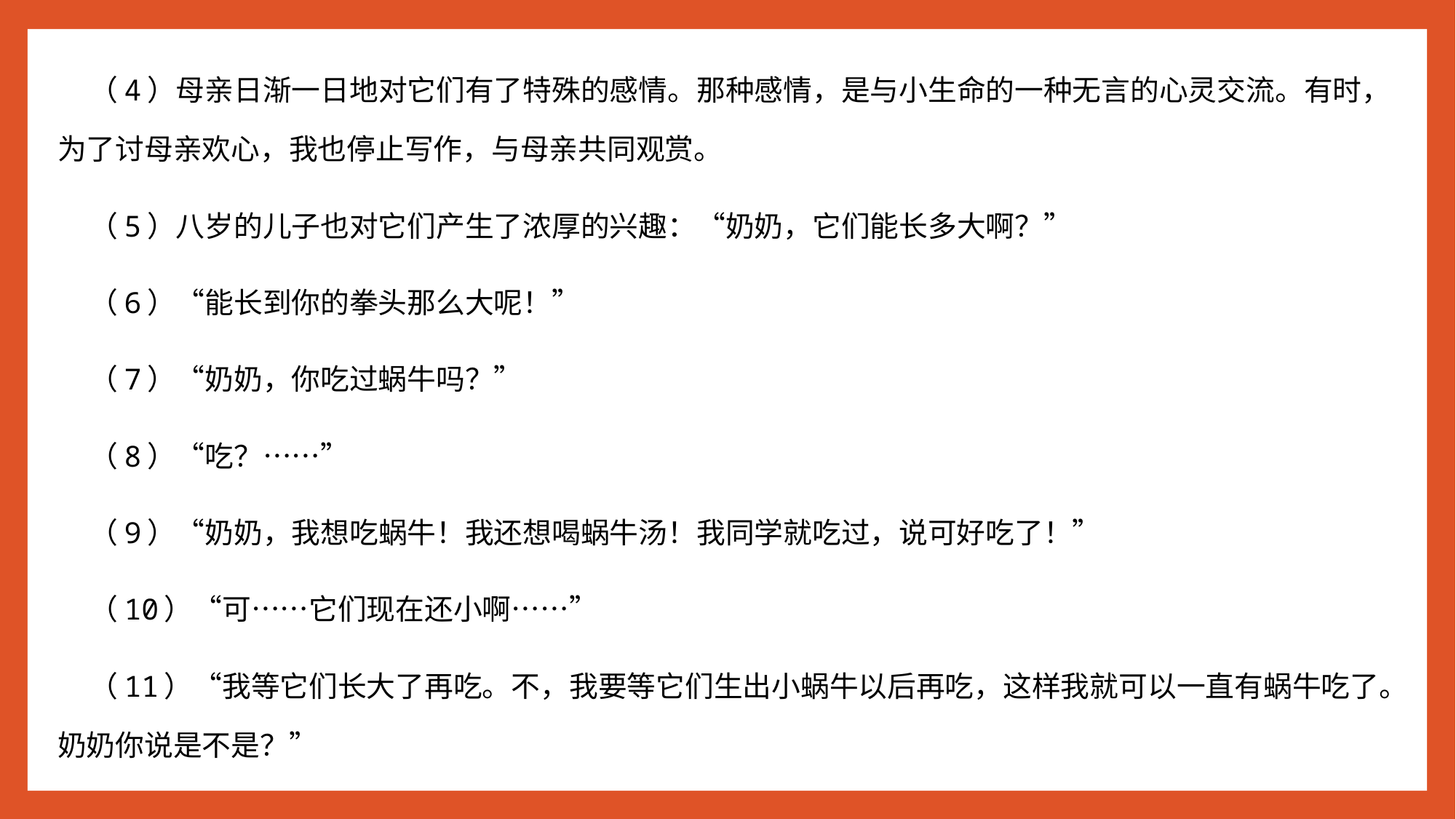

（4）母亲日渐一日地对它们有了特殊的感情。那种感情，是与小生命的一种无言的心灵交流。有时，为了讨母亲欢心，我也停止写作，与母亲共同观赏。
    （5）八岁的儿子也对它们产生了浓厚的兴趣：“奶奶，它们能长多大啊？”
    （6）“能长到你的拳头那么大呢！”
    （7）“奶奶，你吃过蜗牛吗？”
    （8）“吃？……”
    （9）“奶奶，我想吃蜗牛！我还想喝蜗牛汤！我同学就吃过，说可好吃了！”
    （10）“可……它们现在还小啊……”
    （11）“我等它们长大了再吃。不，我要等它们生出小蜗牛以后再吃，这样我就可以一直有蜗牛吃了。奶奶你说是不是？”